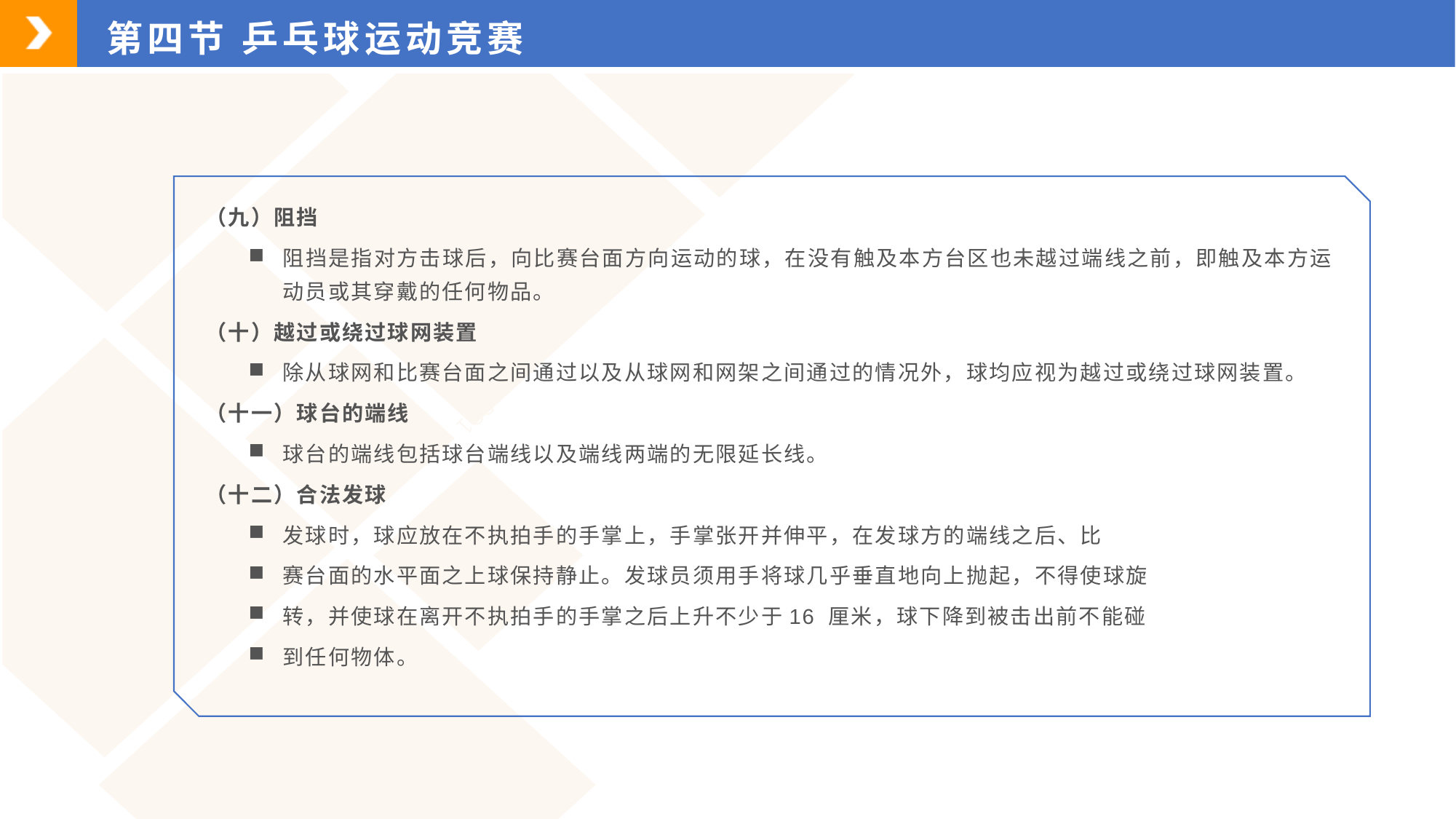

第四节 乒乓球运动竞赛

（九）阻挡
阻挡是指对方击球后，向比赛台面方向运动的球，在没有触及本方台区也未越过端线之前，即触及本方运动员或其穿戴的任何物品。
（十）越过或绕过球网装置
除从球网和比赛台面之间通过以及从球网和网架之间通过的情况外，球均应视为越过或绕过球网装置。
（十一）球台的端线
球台的端线包括球台端线以及端线两端的无限延长线。
（十二）合法发球
发球时，球应放在不执拍手的手掌上，手掌张开并伸平，在发球方的端线之后、比
赛台面的水平面之上球保持静止。发球员须用手将球几乎垂直地向上抛起，不得使球旋
转，并使球在离开不执拍手的手掌之后上升不少于16 厘米，球下降到被击出前不能碰
到任何物体。